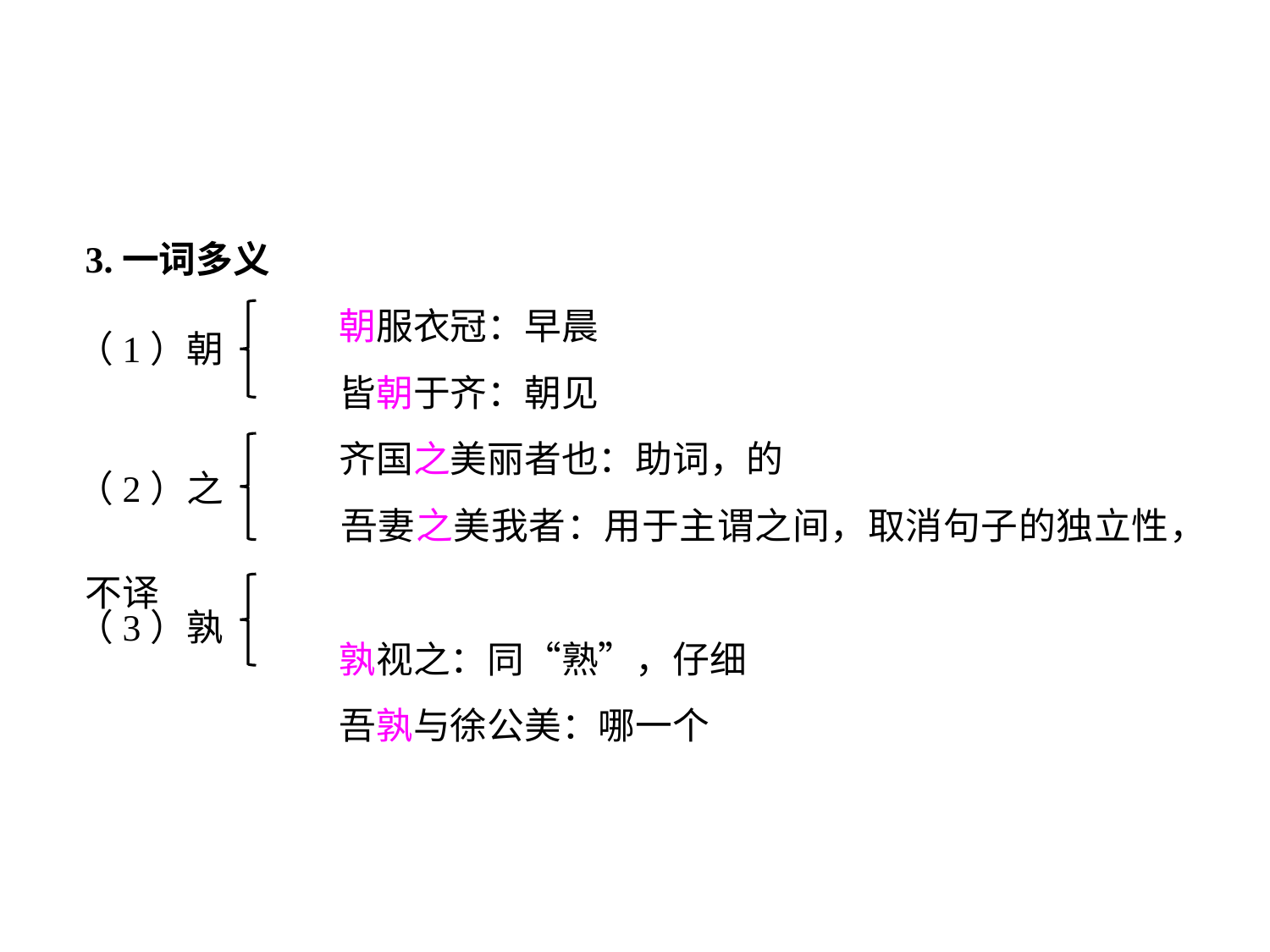

3.一词多义
		朝服衣冠：早晨
		皆朝于齐：朝见
		齐国之美丽者也：助词，的
		吾妻之美我者：用于主谓之间，取消句子的独立性，不译
		孰视之：同“熟”，仔细
		吾孰与徐公美：哪一个

（1）朝

（2）之

（3）孰